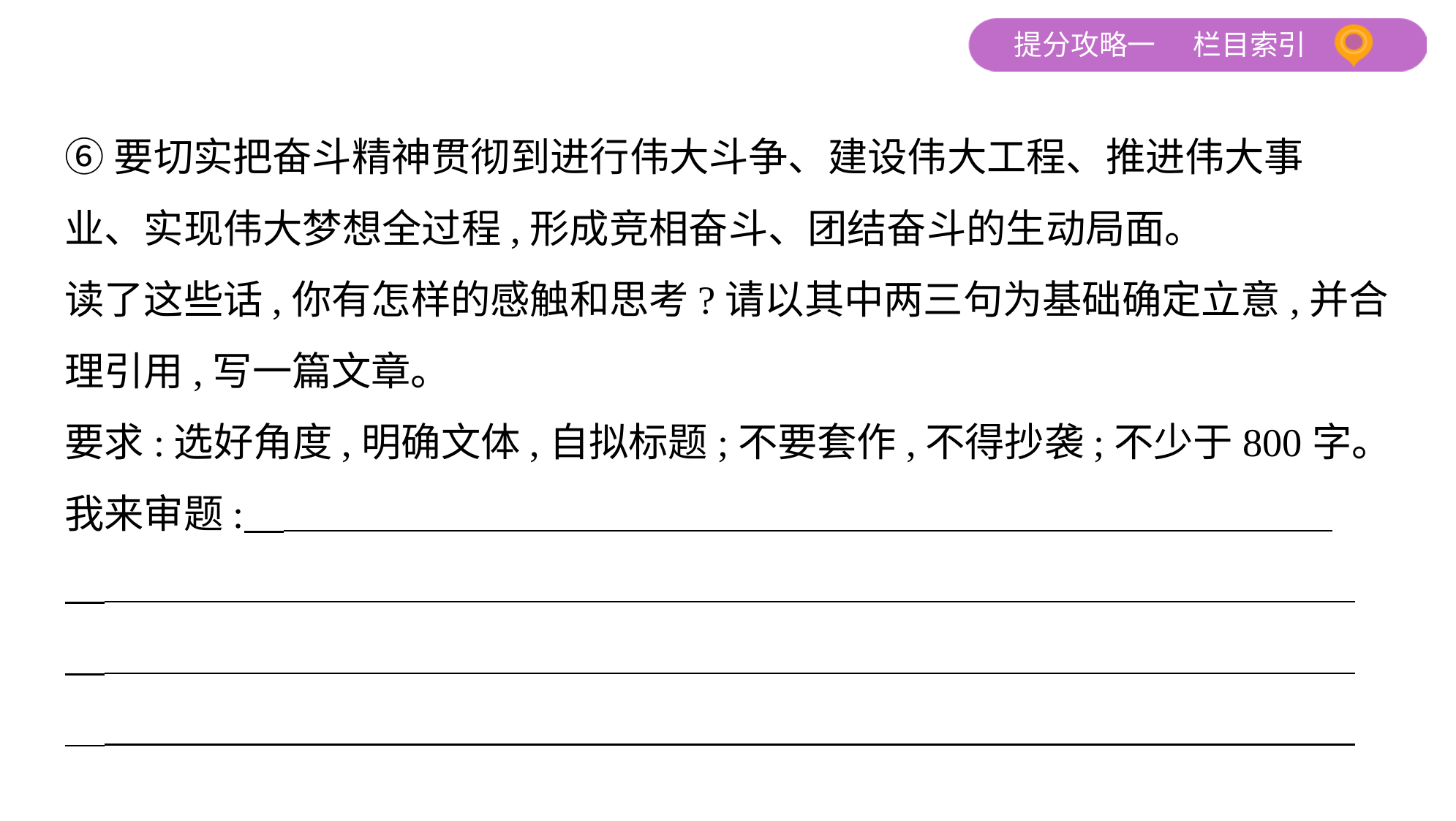

⑥要切实把奋斗精神贯彻到进行伟大斗争、建设伟大工程、推进伟大事
业、实现伟大梦想全过程,形成竞相奋斗、团结奋斗的生动局面。
读了这些话,你有怎样的感触和思考?请以其中两三句为基础确定立意,并合
理引用,写一篇文章。
要求:选好角度,明确文体,自拟标题;不要套作,不得抄袭;不少于800字。
我来审题: